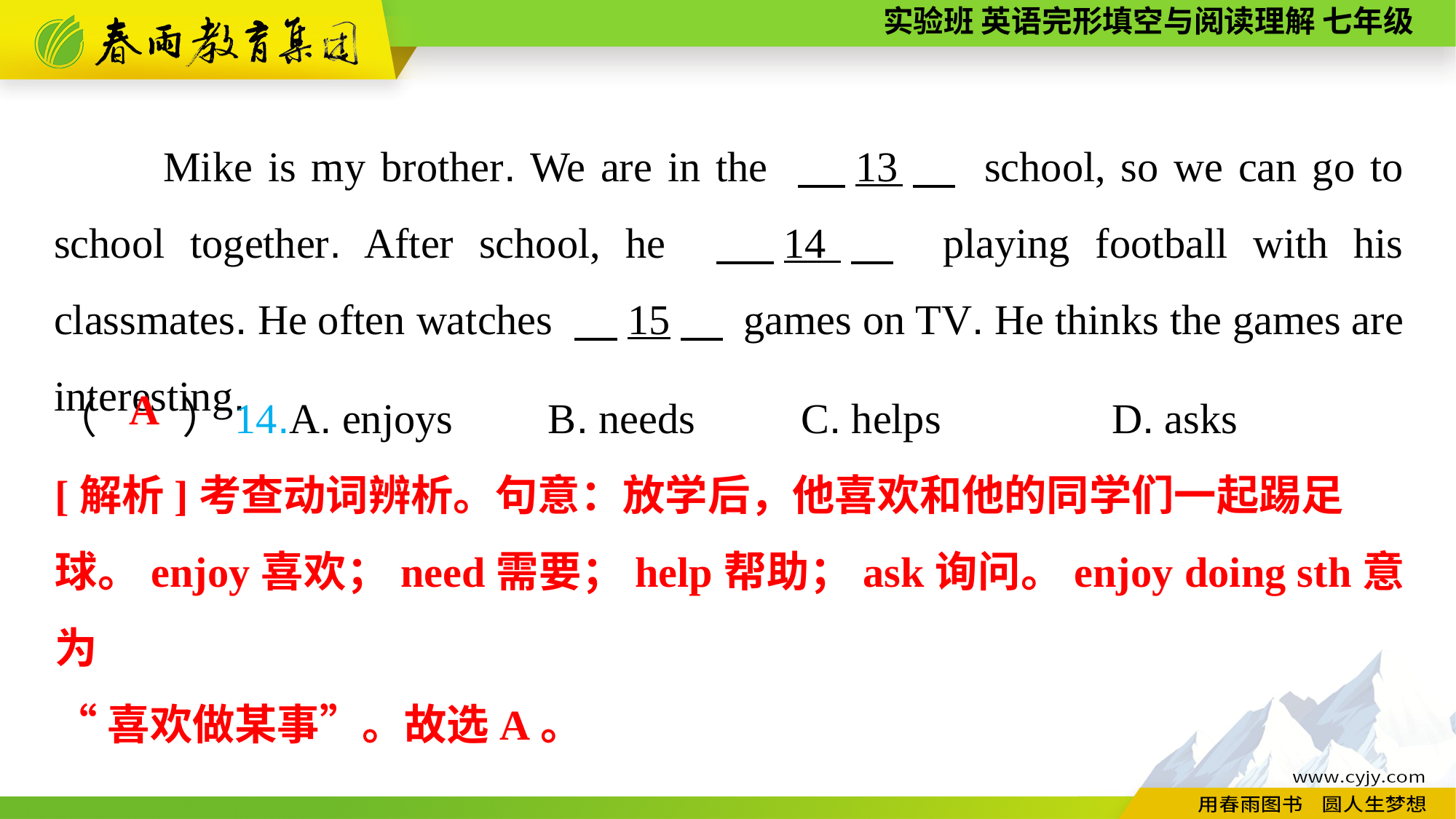

Mike is my brother. We are in the 　13　 school, so we can go to school together. After school, he 　14　 playing football with his classmates. He often watches 　15　 games on TV. He thinks the games are interesting.
（　　）14.A. enjoys         B. needs          C. helps	       D. asks
A
[解析]考查动词辨析。句意：放学后，他喜欢和他的同学们一起踢足
球。enjoy喜欢；need需要；help帮助；ask询问。enjoy doing sth意为
“喜欢做某事”。故选A。